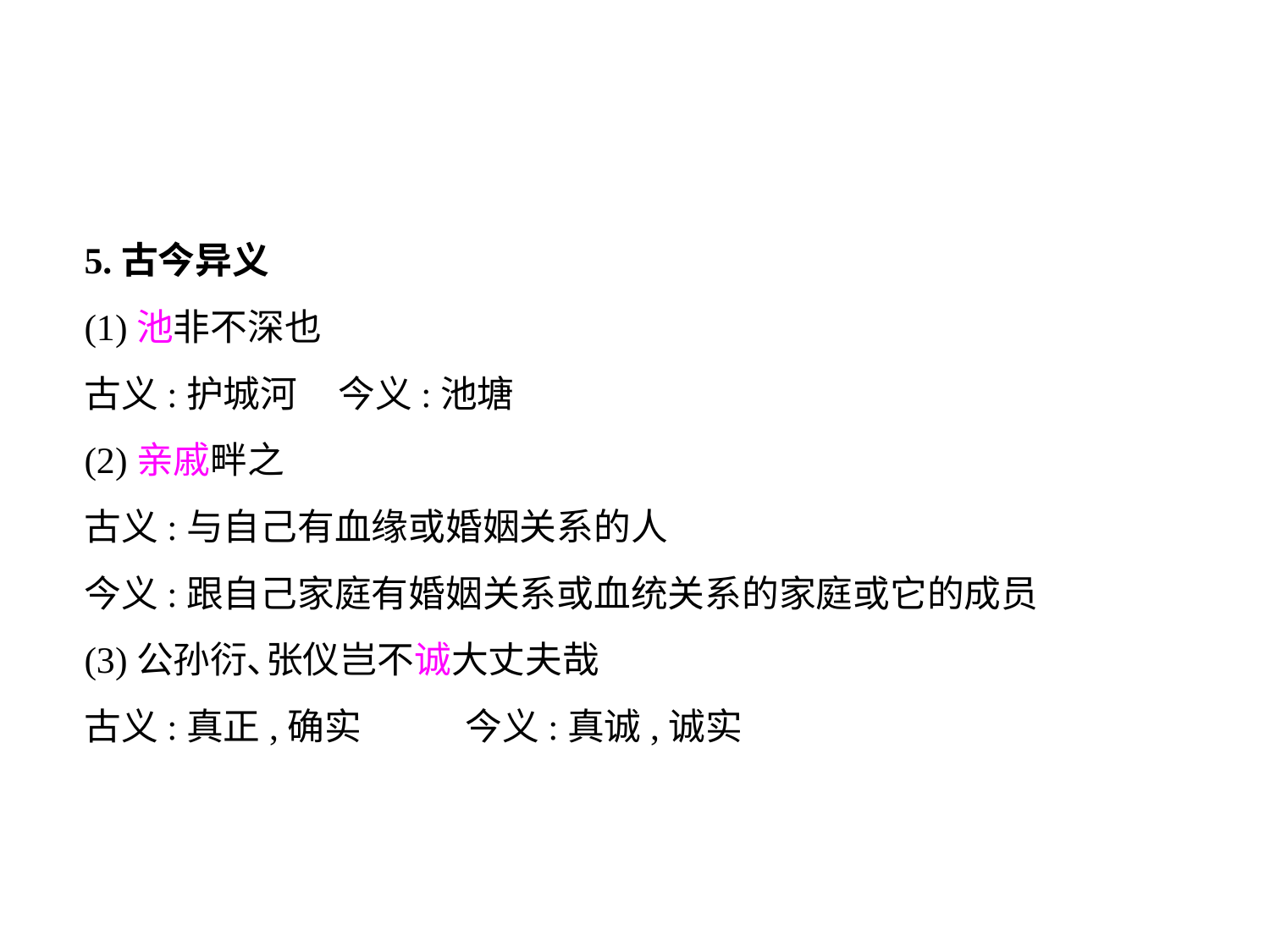

5.古今异义
(1)池非不深也
古义:护城河	今义:池塘
(2)亲戚畔之
古义:与自己有血缘或婚姻关系的人
今义:跟自己家庭有婚姻关系或血统关系的家庭或它的成员
(3)公孙衍､张仪岂不诚大丈夫哉
古义:真正,确实	今义:真诚,诚实